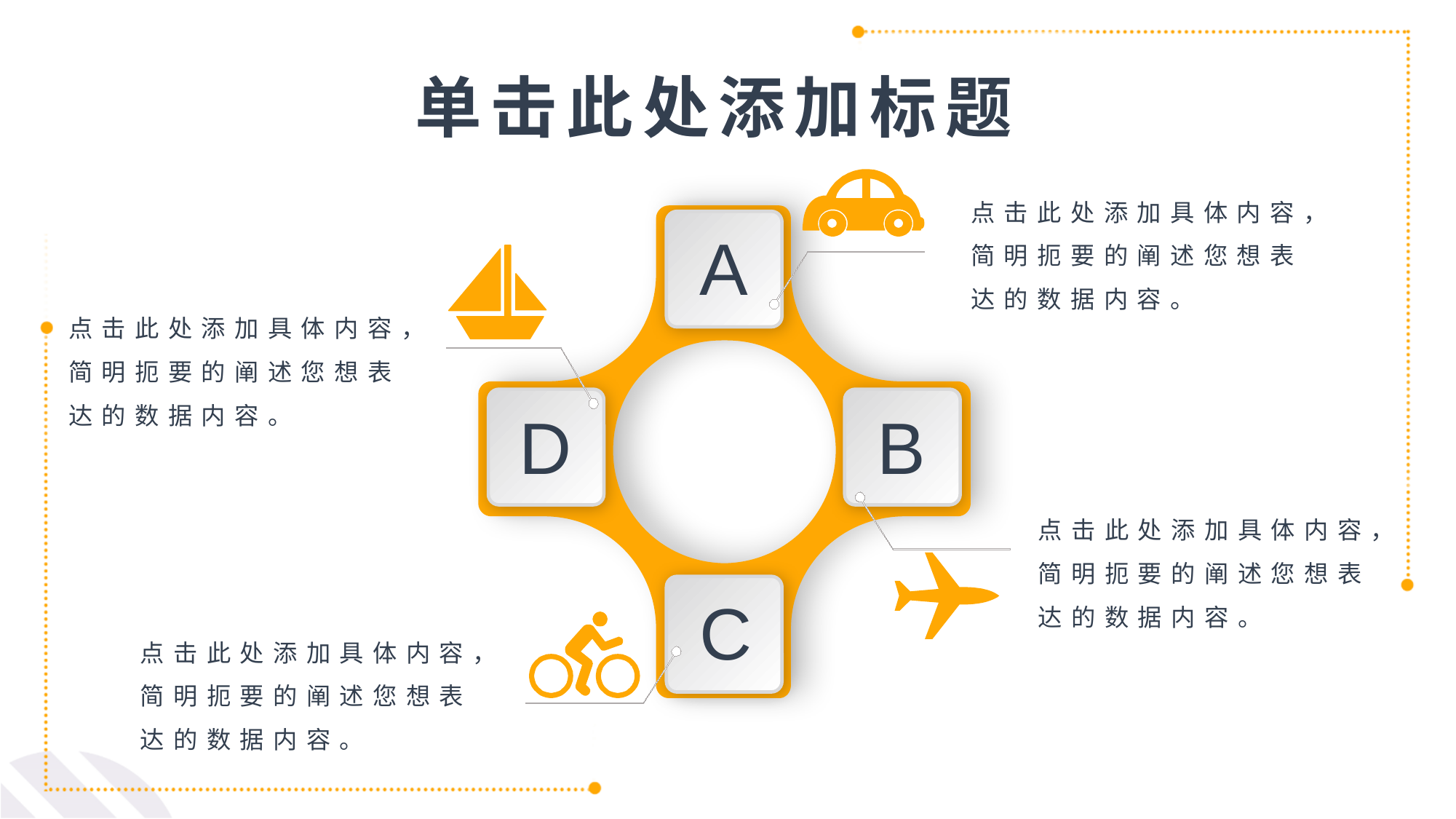

单击此处添加标题

点击此处添加具体内容，简明扼要的阐述您想表达的数据内容。

A

点击此处添加具体内容，简明扼要的阐述您想表达的数据内容。

D
B

点击此处添加具体内容，简明扼要的阐述您想表达的数据内容。

C

点击此处添加具体内容，简明扼要的阐述您想表达的数据内容。